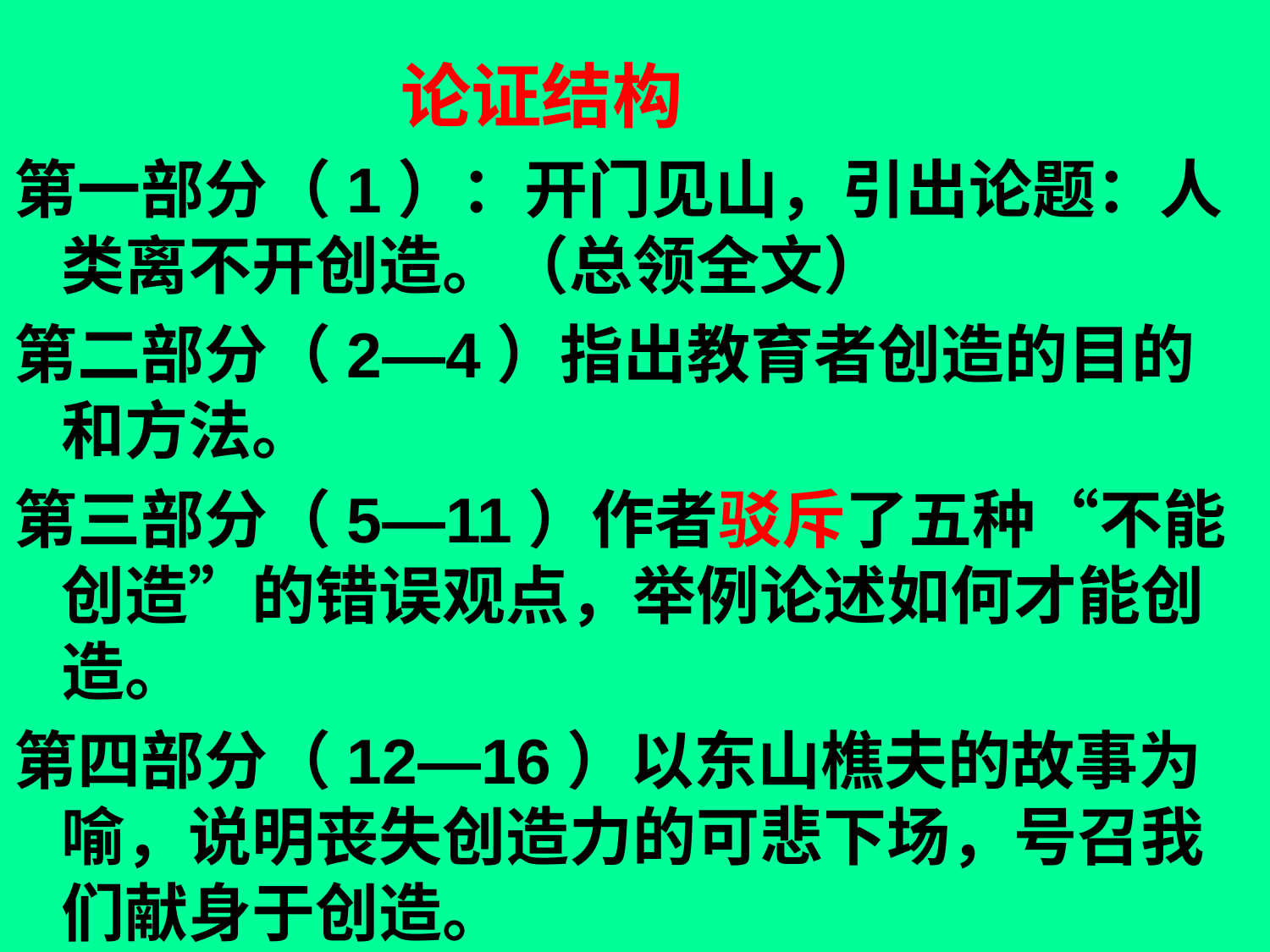

论证结构
第一部分（1）：开门见山，引出论题：人类离不开创造。（总领全文）
第二部分（2—4）指出教育者创造的目的和方法。
第三部分（5—11）作者驳斥了五种“不能创造”的错误观点，举例论述如何才能创造。
第四部分（12—16）以东山樵夫的故事为喻，说明丧失创造力的可悲下场，号召我们献身于创造。